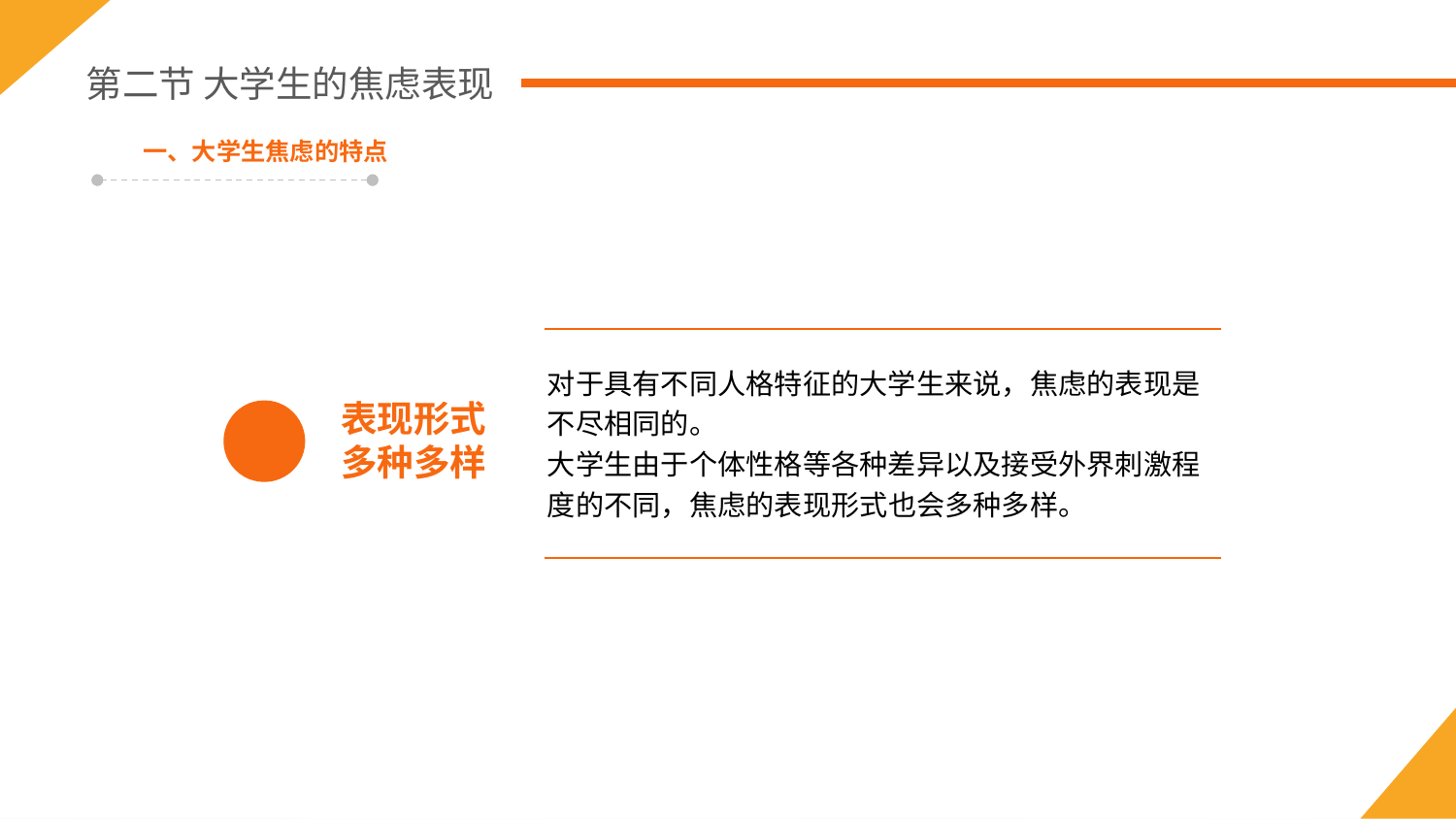

第二节 大学生的焦虑表现
一、大学生焦虑的特点
对于具有不同人格特征的大学生来说，焦虑的表现是不尽相同的。
大学生由于个体性格等各种差异以及接受外界刺激程度的不同，焦虑的表现形式也会多种多样。
表现形式
多种多样